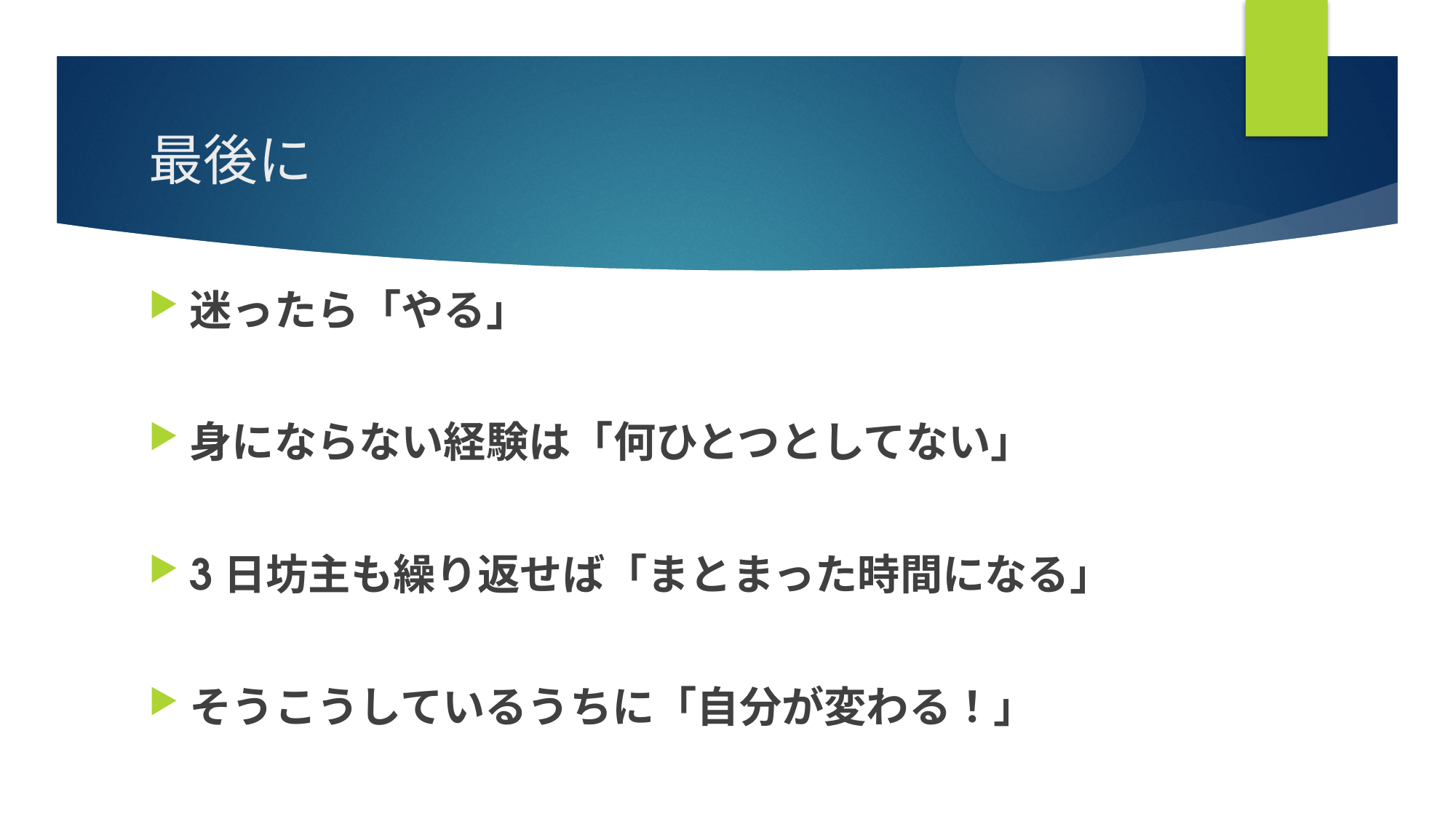

# 最後に
迷ったら「やる」

身にならない経験は「何ひとつとしてない」

3日坊主も繰り返せば「まとまった時間になる」

そうこうしているうちに「自分が変わる！」